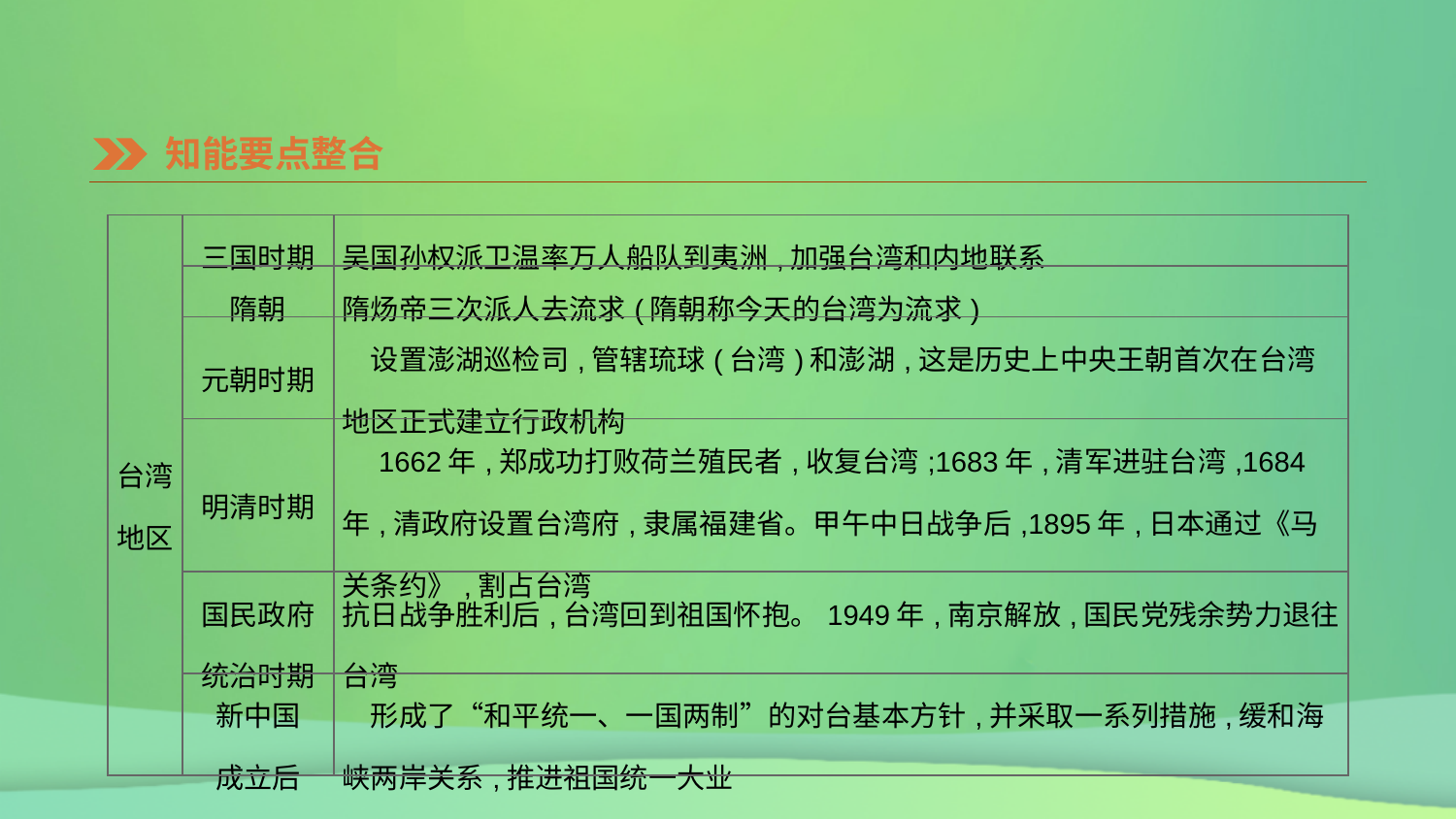

知能要点整合

| 台湾 地区 | 三国时期 | 吴国孙权派卫温率万人船队到夷洲,加强台湾和内地联系 |
| --- | --- | --- |
|  | 隋朝 | 隋炀帝三次派人去流求(隋朝称今天的台湾为流求) |
|  | 元朝时期 | 设置澎湖巡检司,管辖琉球(台湾)和澎湖,这是历史上中央王朝首次在台湾地区正式建立行政机构 |
|  | 明清时期 | 1662年,郑成功打败荷兰殖民者,收复台湾;1683年,清军进驻台湾,1684年,清政府设置台湾府,隶属福建省。甲午中日战争后,1895年,日本通过《马关条约》,割占台湾 |
|  | 国民政府 统治时期 | 抗日战争胜利后,台湾回到祖国怀抱。1949年,南京解放,国民党残余势力退往台湾 |
|  | 新中国 成立后 | 形成了“和平统一、一国两制”的对台基本方针,并采取一系列措施,缓和海峡两岸关系,推进祖国统一大业 |